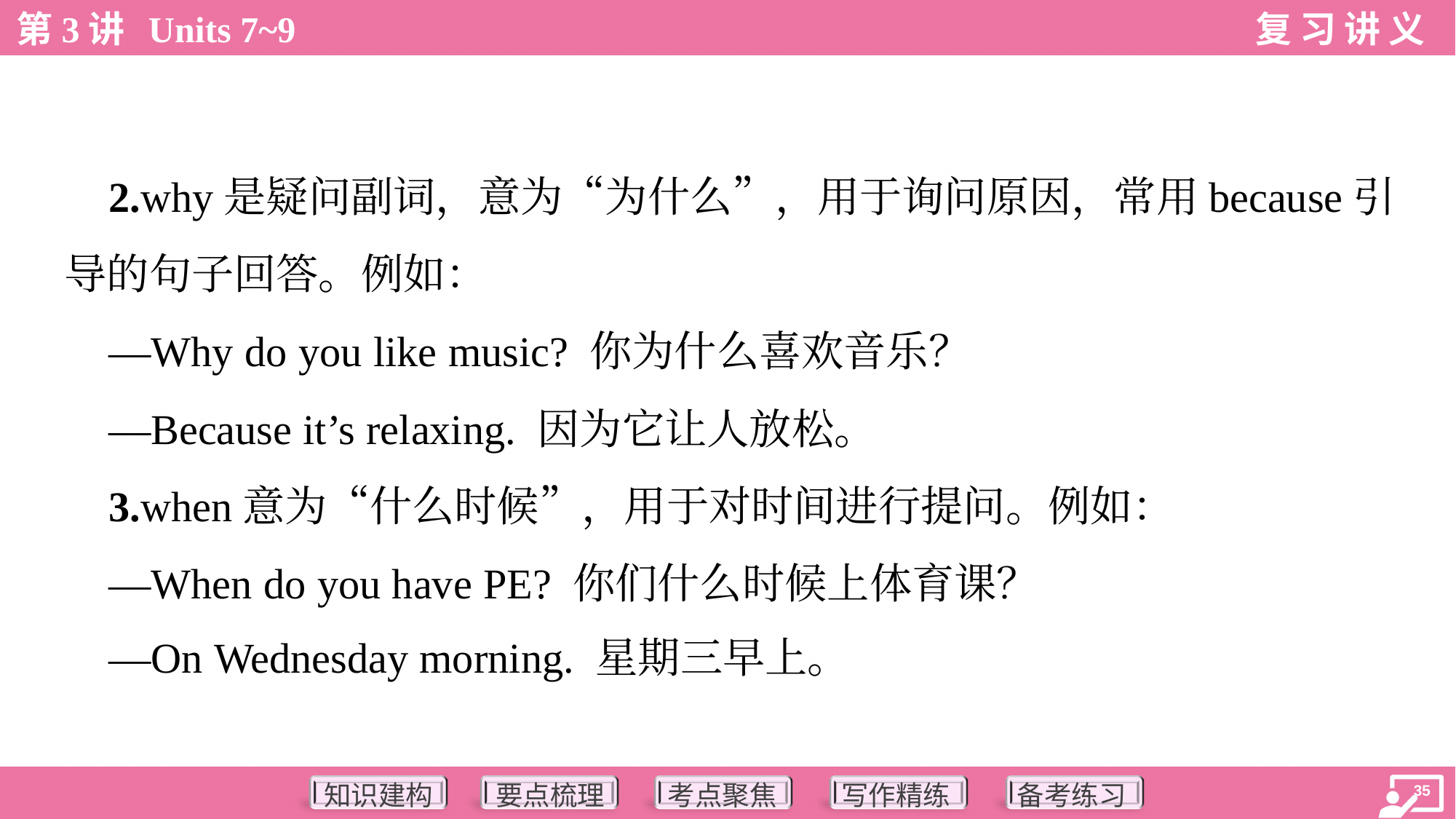

2.why是疑问副词，意为“为什么”，用于询问原因，常用because引
导的句子回答。例如：
    —Why do you like music? 你为什么喜欢音乐？
    —Because it’s relaxing. 因为它让人放松。
    3.when意为“什么时候”，用于对时间进行提问。例如：
    —When do you have PE? 你们什么时候上体育课？
    —On Wednesday morning. 星期三早上。